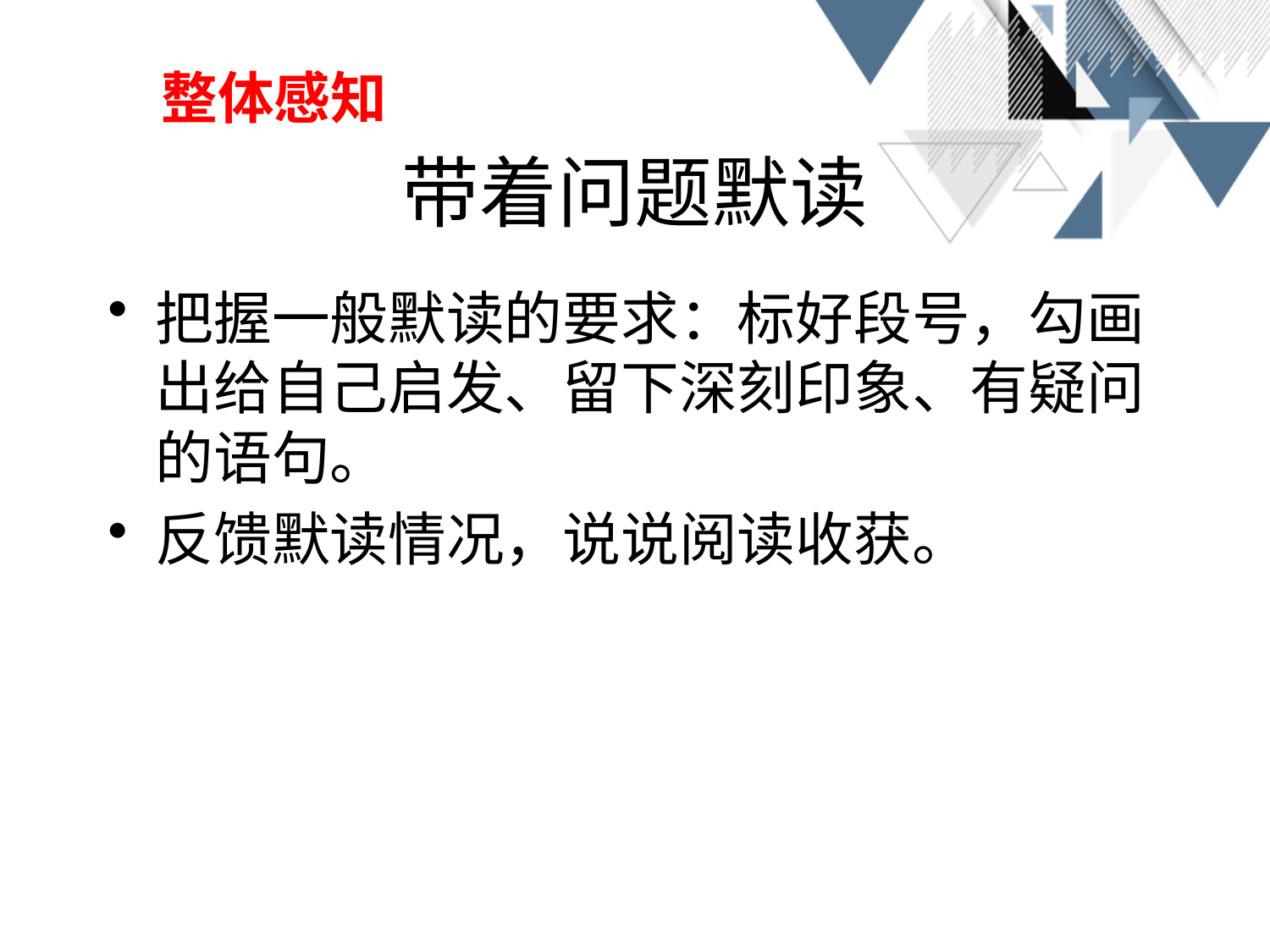

带着问题默读
把握一般默读的要求：标好段号，勾画出给自己启发、留下深刻印象、有疑问的语句。
反馈默读情况，说说阅读收获。
整体感知